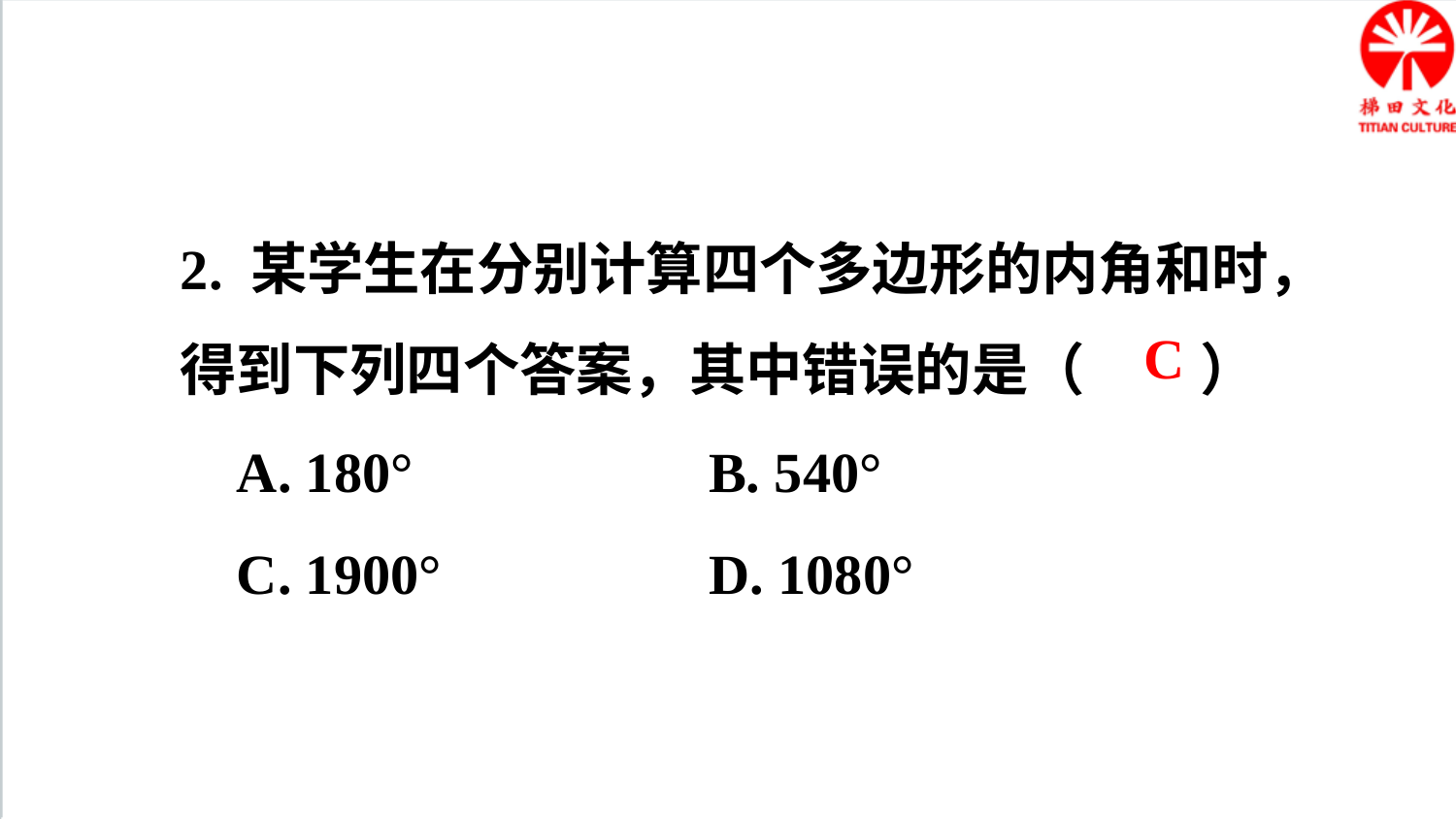

2. 某学生在分别计算四个多边形的内角和时，得到下列四个答案，其中错误的是（         ）
    A. 180°                     B. 540°
    C. 1900°                   D. 1080°
C